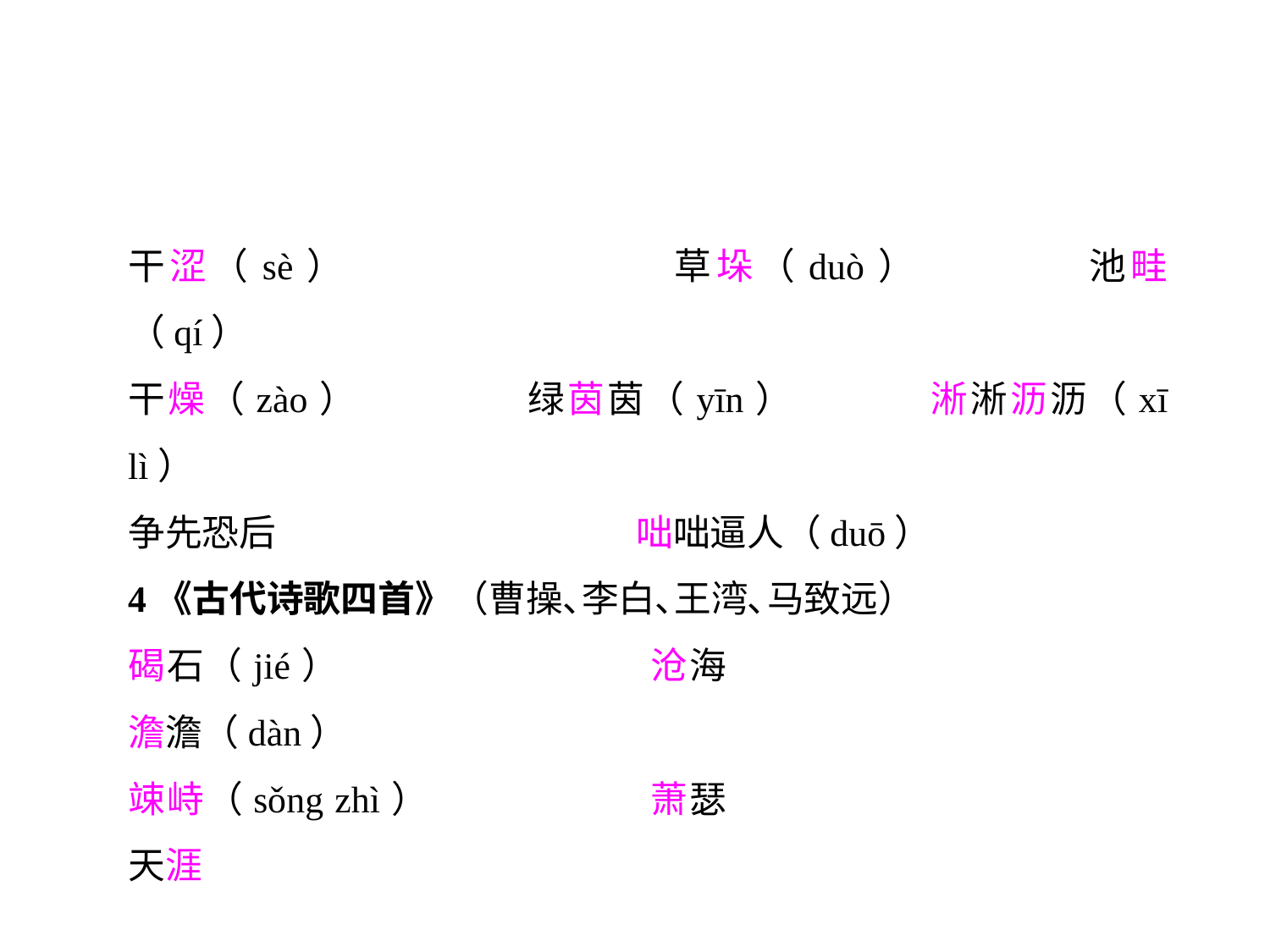

干涩（sè）			草垛（duò）		池畦（qí）
干燥（zào）		绿茵茵（yīn）		淅淅沥沥（xī lì）
争先恐后			咄咄逼人（duō）
4《古代诗歌四首》（曹操､李白､王湾､马致远）
碣石（jié）			沧海				澹澹（dàn）
竦峙（sǒng zhì）		萧瑟				天涯